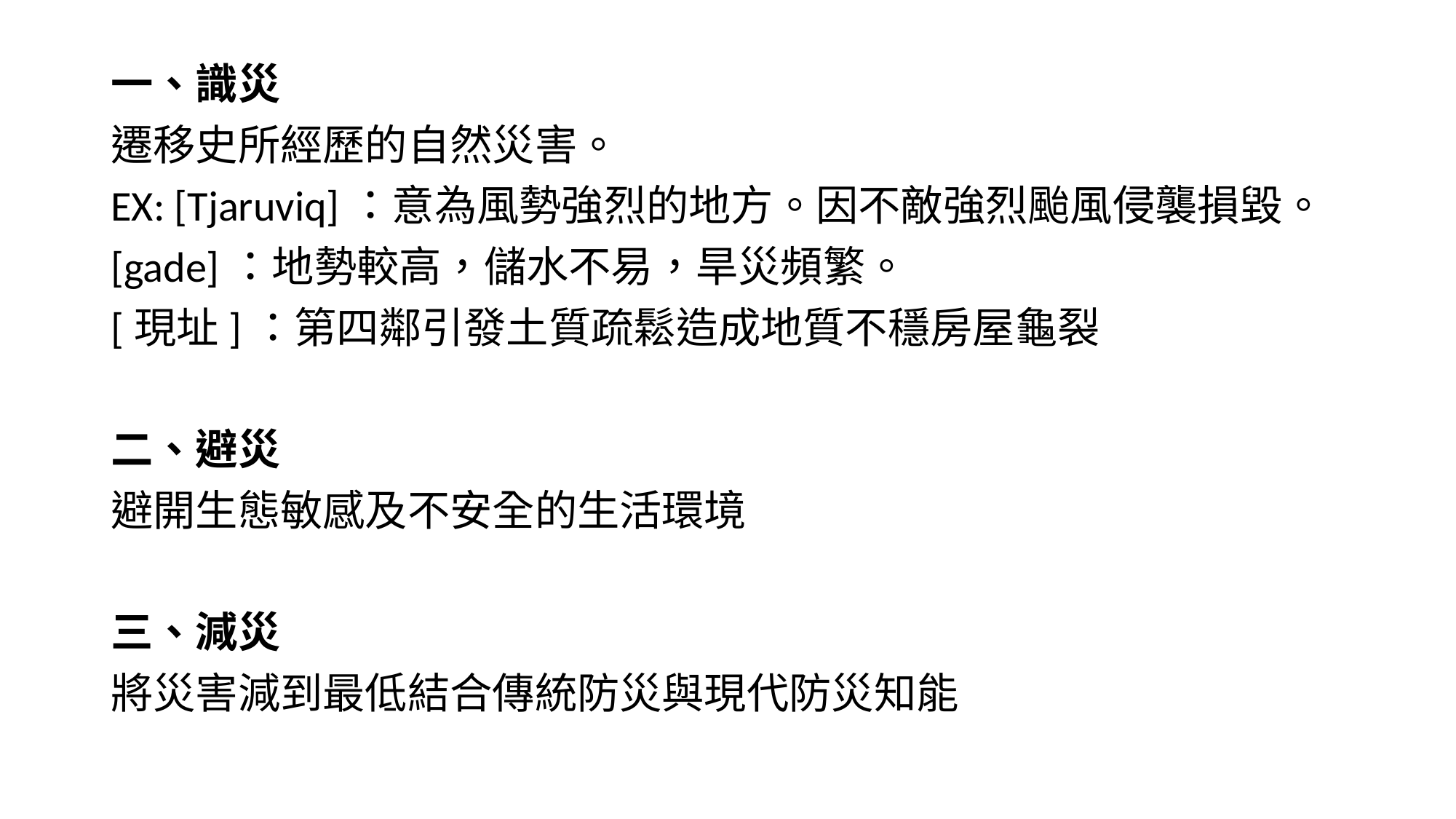

一、識災
遷移史所經歷的自然災害。
EX: [Tjaruviq]：意為風勢強烈的地方。因不敵強烈颱風侵襲損毀。
[gade]：地勢較高，儲水不易，旱災頻繁。
[現址]：第四鄰引發土質疏鬆造成地質不穩房屋龜裂

二、避災
避開生態敏感及不安全的生活環境

三、減災
將災害減到最低結合傳統防災與現代防災知能